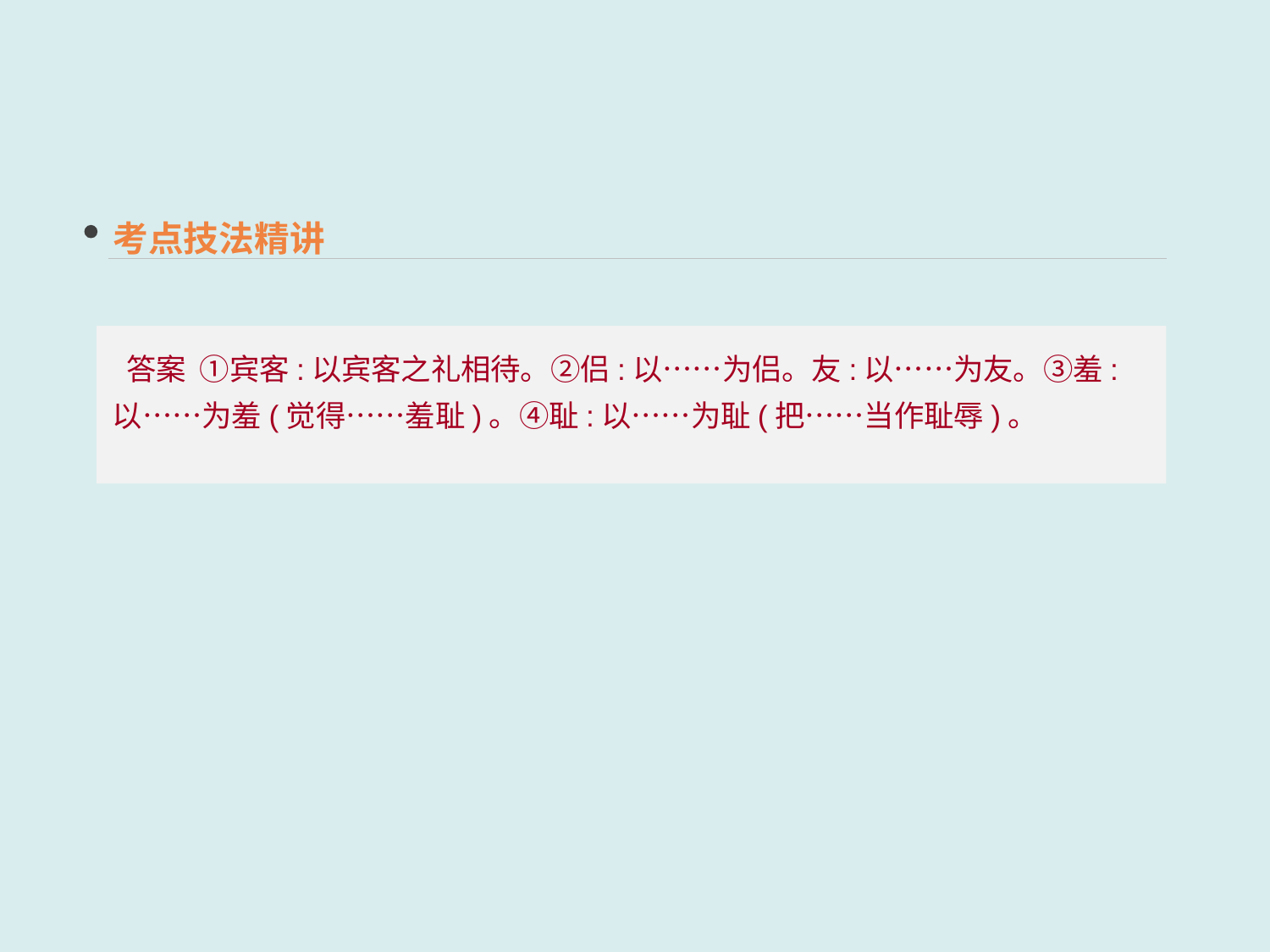

考点技法精讲

 答案  ①宾客:以宾客之礼相待。②侣:以……为侣。友:以……为友。③羞:以……为羞(觉得……羞耻)。④耻:以……为耻(把……当作耻辱)。